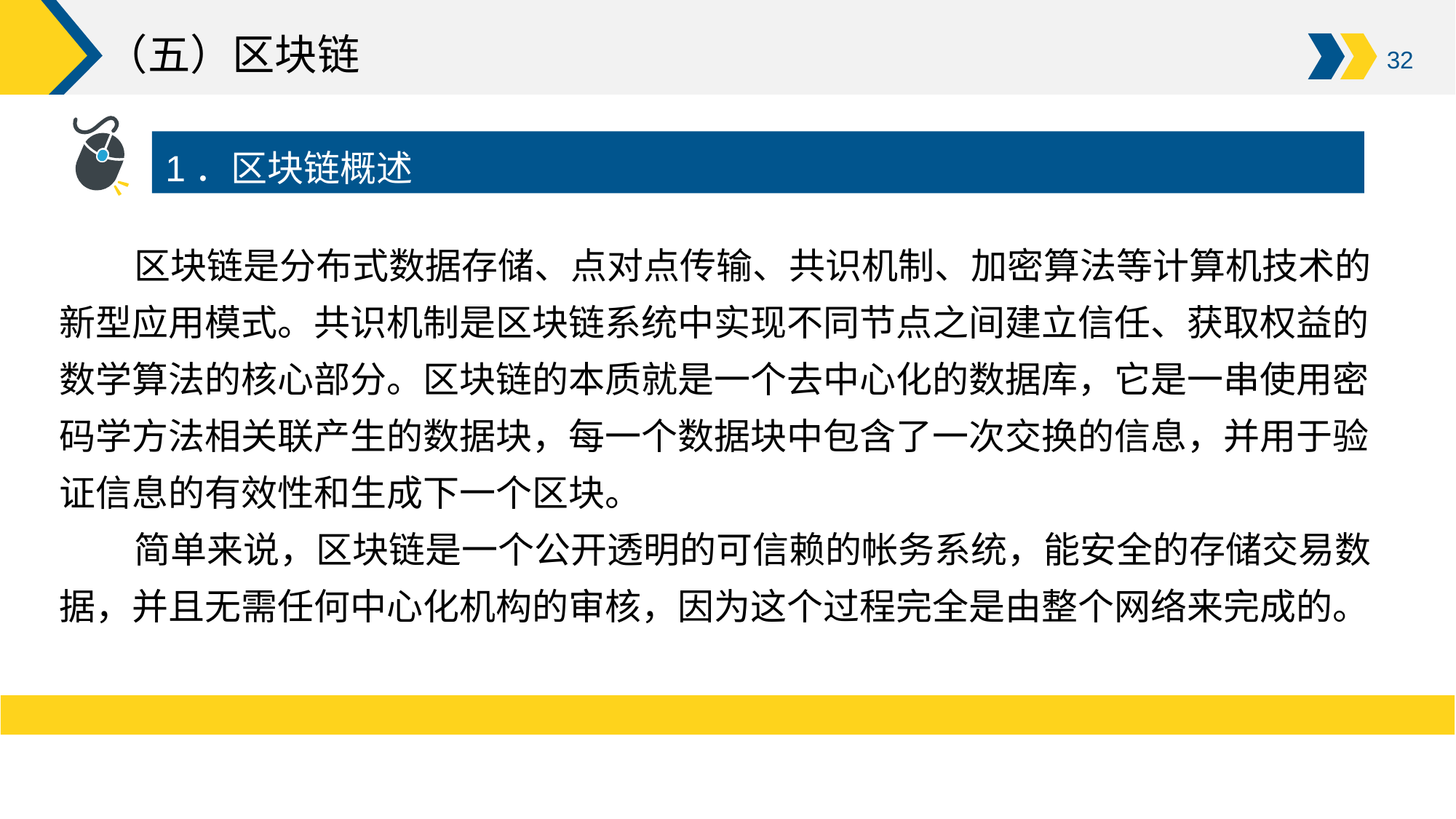

# （五）区块链

1．区块链概述

区块链是分布式数据存储、点对点传输、共识机制、加密算法等计算机技术的新型应用模式。共识机制是区块链系统中实现不同节点之间建立信任、获取权益的数学算法的核心部分。区块链的本质就是一个去中心化的数据库，它是一串使用密码学方法相关联产生的数据块，每一个数据块中包含了一次交换的信息，并用于验证信息的有效性和生成下一个区块。
简单来说，区块链是一个公开透明的可信赖的帐务系统，能安全的存储交易数据，并且无需任何中心化机构的审核，因为这个过程完全是由整个网络来完成的。